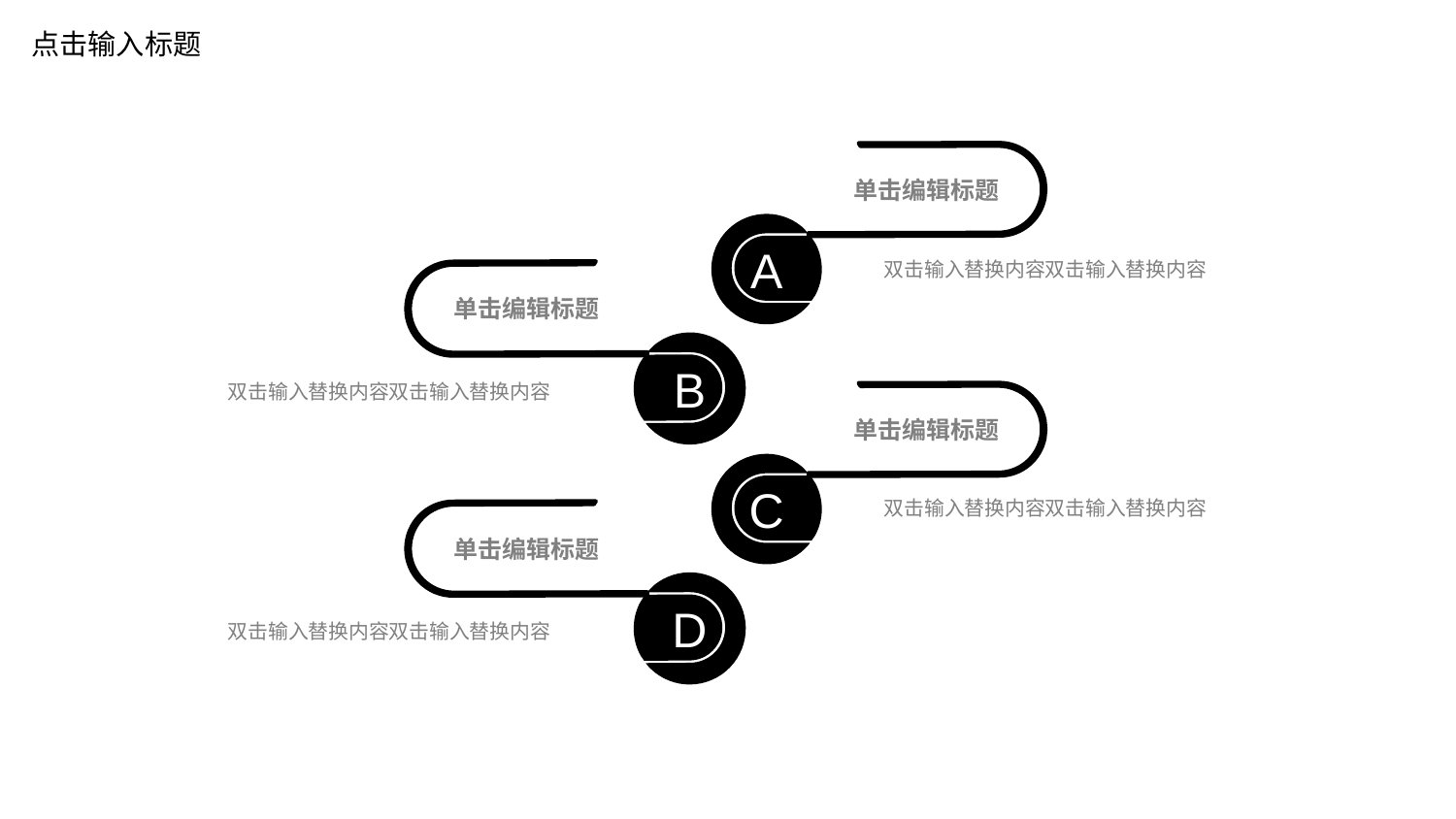

点击输入标题
单击编辑标题
A
双击输入替换内容双击输入替换内容
单击编辑标题
B
双击输入替换内容双击输入替换内容
单击编辑标题
C
双击输入替换内容双击输入替换内容
单击编辑标题
D
双击输入替换内容双击输入替换内容